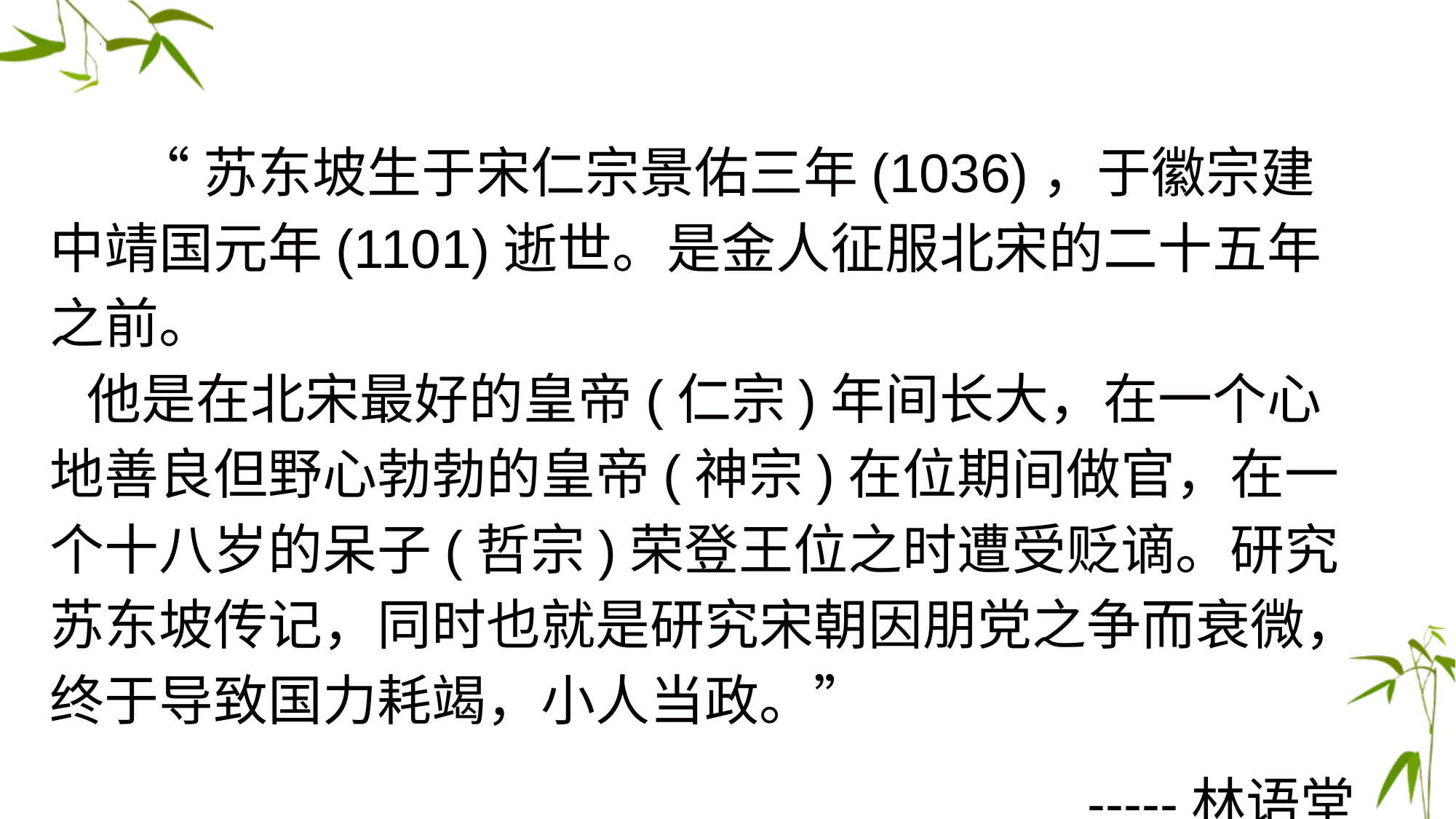

“苏东坡生于宋仁宗景佑三年(1036)，于徽宗建中靖国元年(1101)逝世。是金人征服北宋的二十五年之前。
   他是在北宋最好的皇帝(仁宗)年间长大，在一个心地善良但野心勃勃的皇帝(神宗)在位期间做官，在一个十八岁的呆子(哲宗)荣登王位之时遭受贬谪。研究苏东坡传记，同时也就是研究宋朝因朋党之争而衰微，终于导致国力耗竭，小人当政。”
-----林语堂